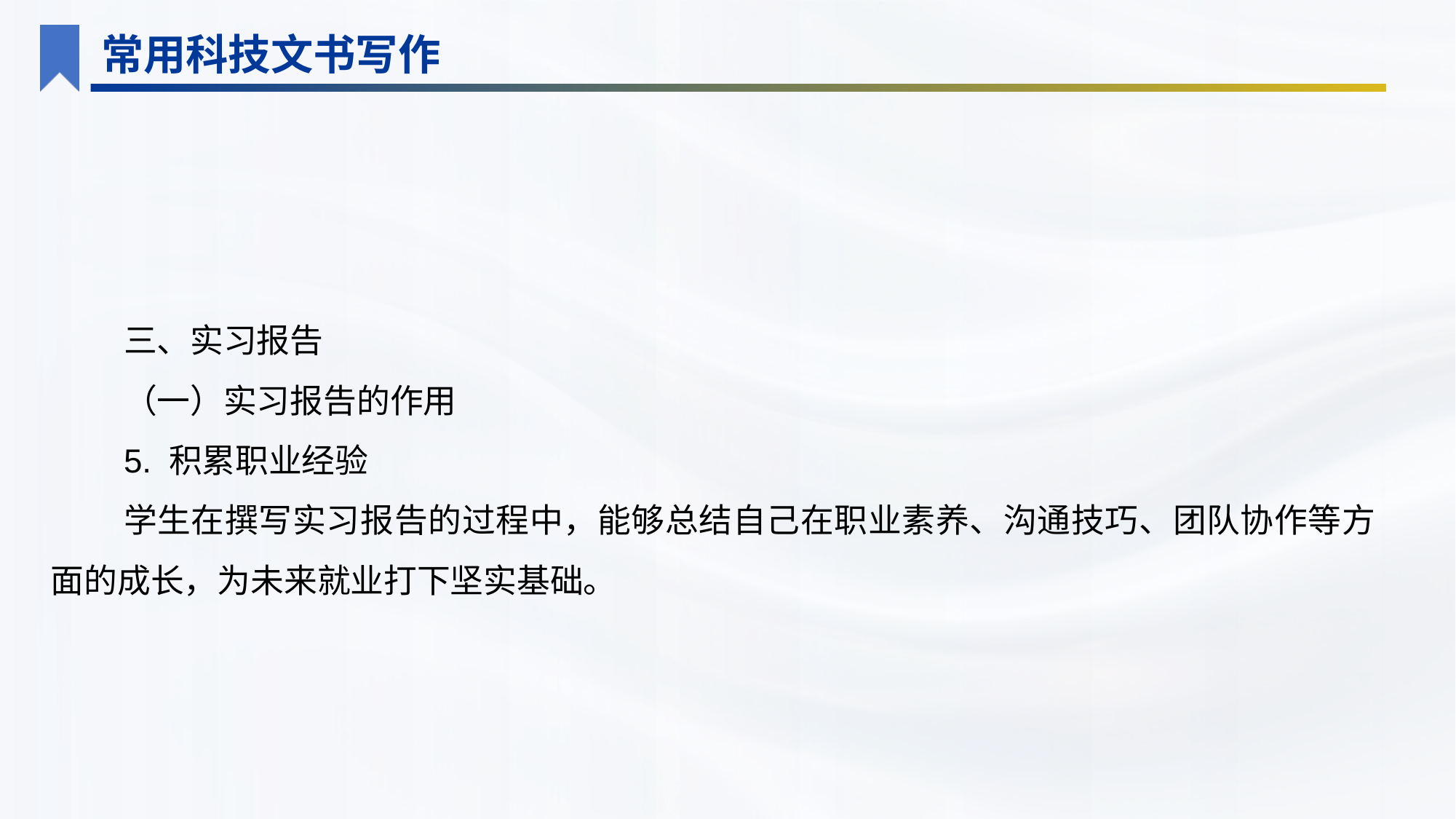

常用科技文书写作
三、实习报告
（一）实习报告的作用
5. 积累职业经验
学生在撰写实习报告的过程中，能够总结自己在职业素养、沟通技巧、团队协作等方面的成长，为未来就业打下坚实基础。